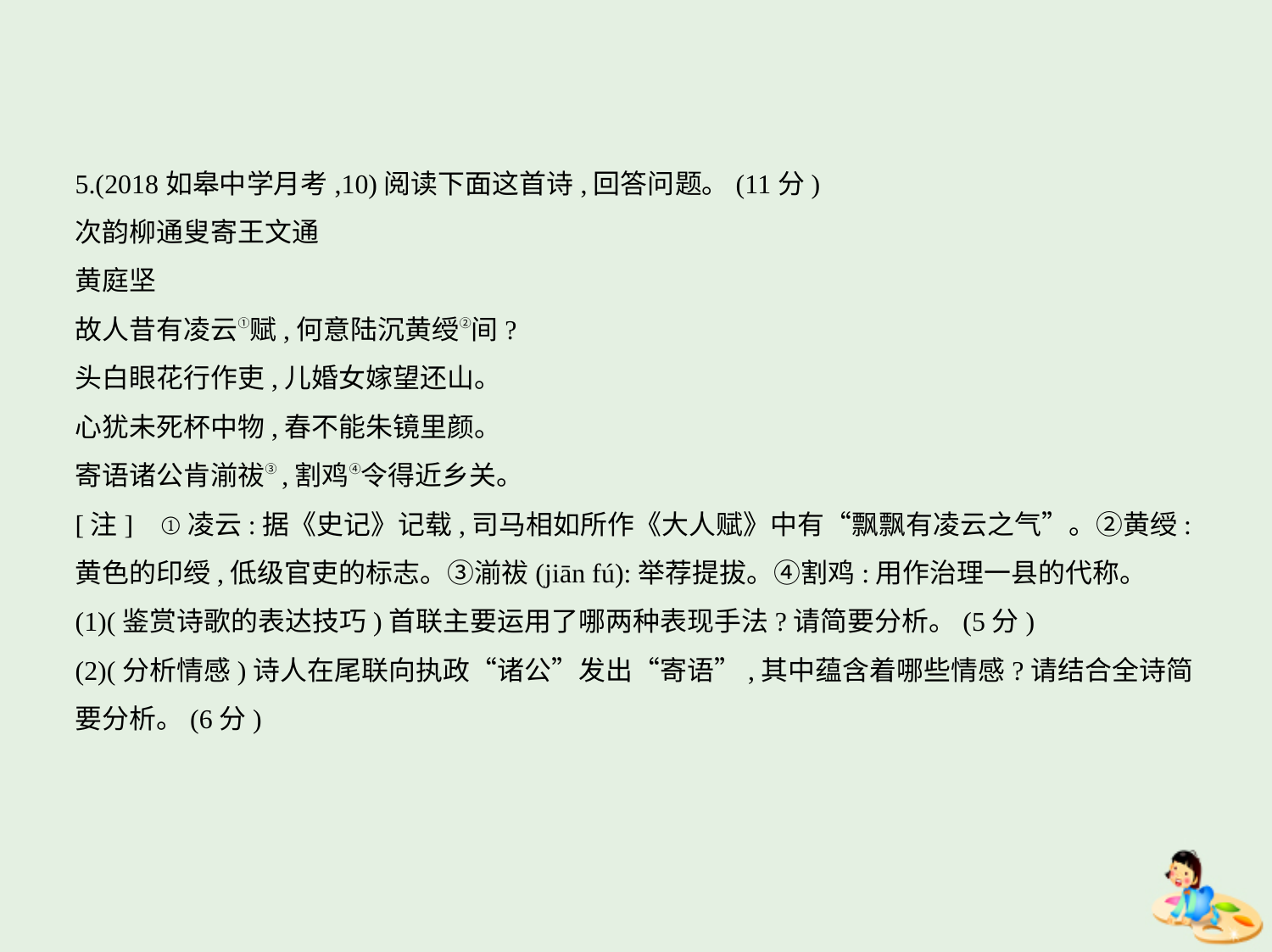

5.(2018如皋中学月考,10)阅读下面这首诗,回答问题。(11分)
次韵柳通叟寄王文通
黄庭坚
故人昔有凌云①赋,何意陆沉黄绶②间?
头白眼花行作吏,儿婚女嫁望还山。
心犹未死杯中物,春不能朱镜里颜。
寄语诸公肯湔祓③,割鸡④令得近乡关。
[注]    ①凌云:据《史记》记载,司马相如所作《大人赋》中有“飘飘有凌云之气”。②黄绶:
黄色的印绶,低级官吏的标志。③湔祓(jiān fú):举荐提拔。④割鸡:用作治理一县的代称。
(1)(鉴赏诗歌的表达技巧)首联主要运用了哪两种表现手法?请简要分析。(5分)
(2)(分析情感)诗人在尾联向执政“诸公”发出“寄语”,其中蕴含着哪些情感?请结合全诗简
要分析。(6分)